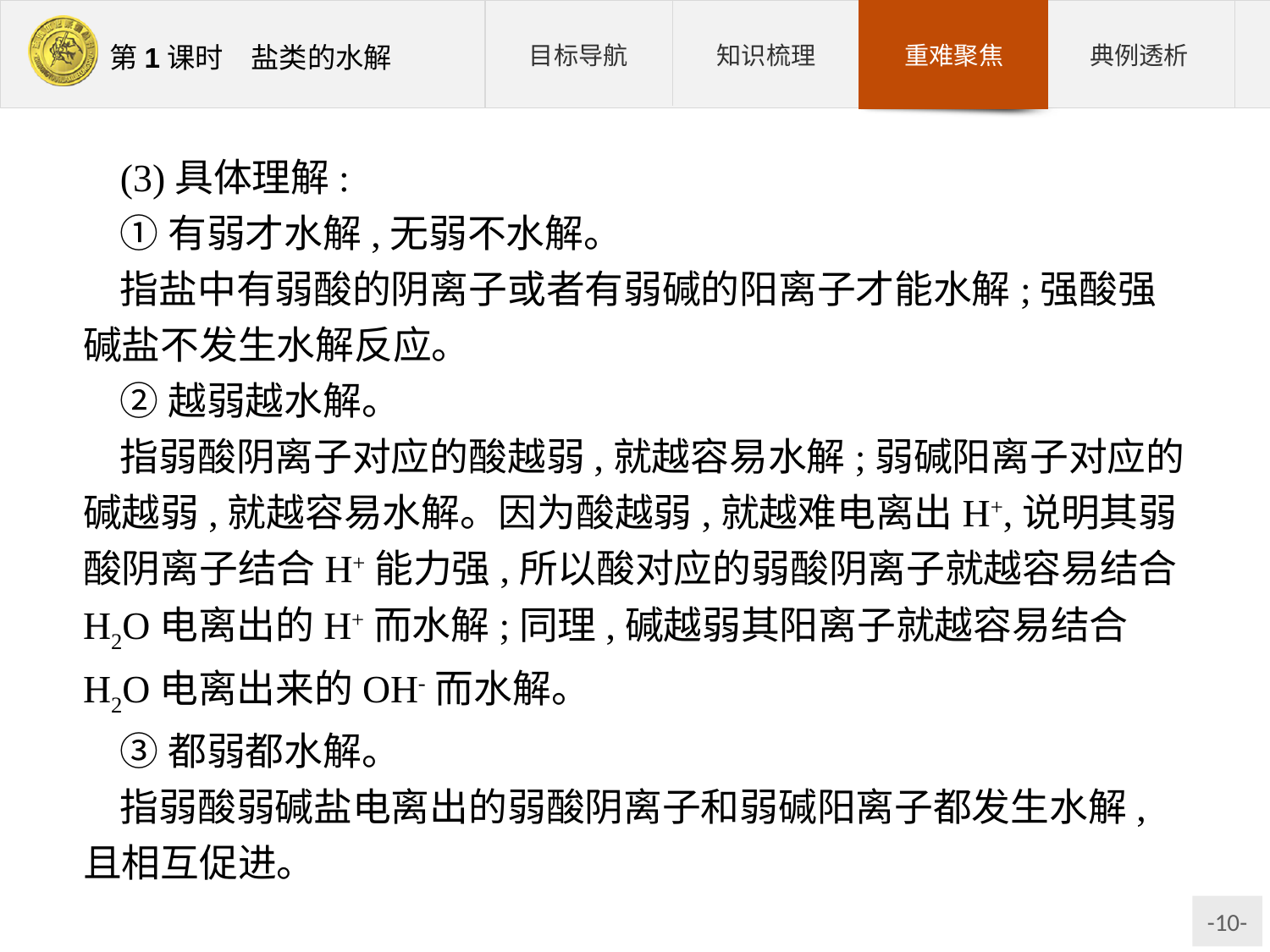

(3)具体理解:
①有弱才水解,无弱不水解。
指盐中有弱酸的阴离子或者有弱碱的阳离子才能水解;强酸强碱盐不发生水解反应。
②越弱越水解。
指弱酸阴离子对应的酸越弱,就越容易水解;弱碱阳离子对应的碱越弱,就越容易水解。因为酸越弱,就越难电离出H+,说明其弱酸阴离子结合H+能力强,所以酸对应的弱酸阴离子就越容易结合H2O电离出的H+而水解;同理,碱越弱其阳离子就越容易结合H2O电离出来的OH-而水解。
③都弱都水解。
指弱酸弱碱盐电离出的弱酸阴离子和弱碱阳离子都发生水解,且相互促进。